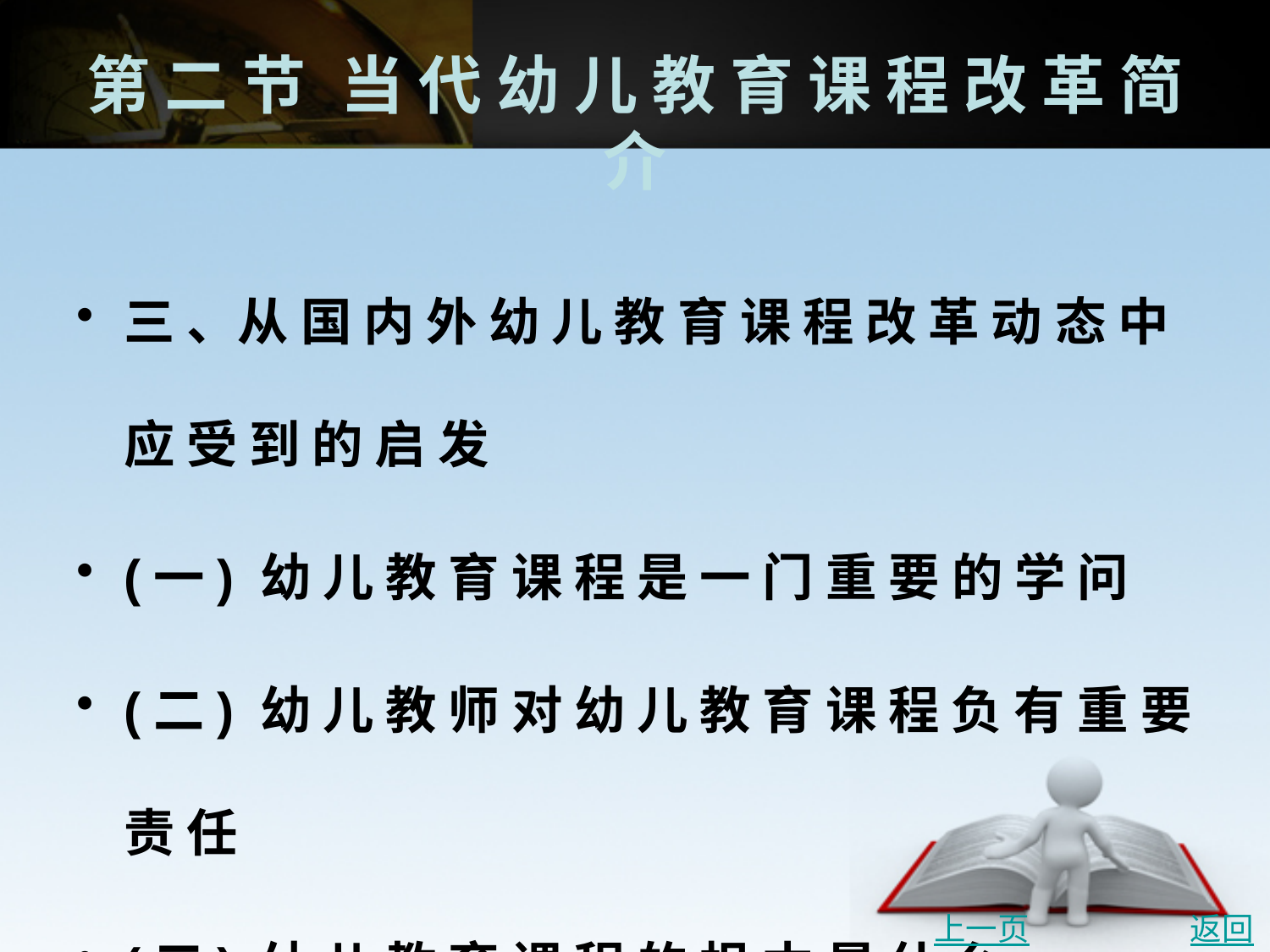

# 第 二 节	当 代 幼 儿 教 育 课 程 改 革 简 介
三 、从 国 内 外 幼 儿 教 育 课 程 改 革 动 态 中 应 受 到 的 启 发
(一) 幼 儿 教 育 课 程 是 一 门 重 要 的 学 问
(二) 幼 儿 教 师 对 幼 儿 教 育 课 程 负 有 重 要 责 任
(三) 幼 儿 教 育 课 程 的 根 本 是 什 么

上一页
返回